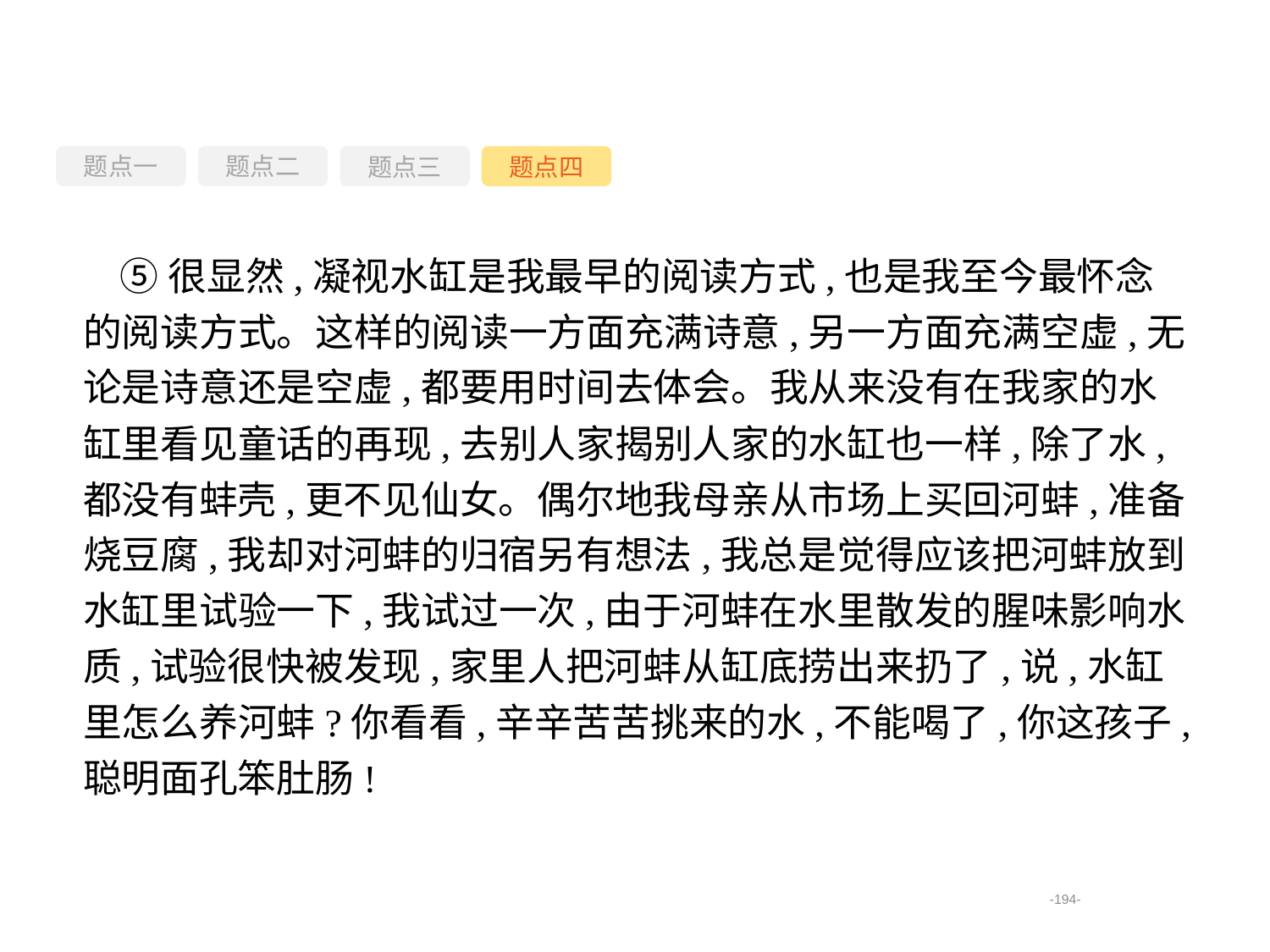

题点一
题点三
题点四
题点二
⑤很显然,凝视水缸是我最早的阅读方式,也是我至今最怀念的阅读方式。这样的阅读一方面充满诗意,另一方面充满空虚,无论是诗意还是空虚,都要用时间去体会。我从来没有在我家的水缸里看见童话的再现,去别人家揭别人家的水缸也一样,除了水,都没有蚌壳,更不见仙女。偶尔地我母亲从市场上买回河蚌,准备烧豆腐,我却对河蚌的归宿另有想法,我总是觉得应该把河蚌放到水缸里试验一下,我试过一次,由于河蚌在水里散发的腥味影响水质,试验很快被发现,家里人把河蚌从缸底捞出来扔了,说,水缸里怎么养河蚌?你看看,辛辛苦苦挑来的水,不能喝了,你这孩子,聪明面孔笨肚肠!
-194-